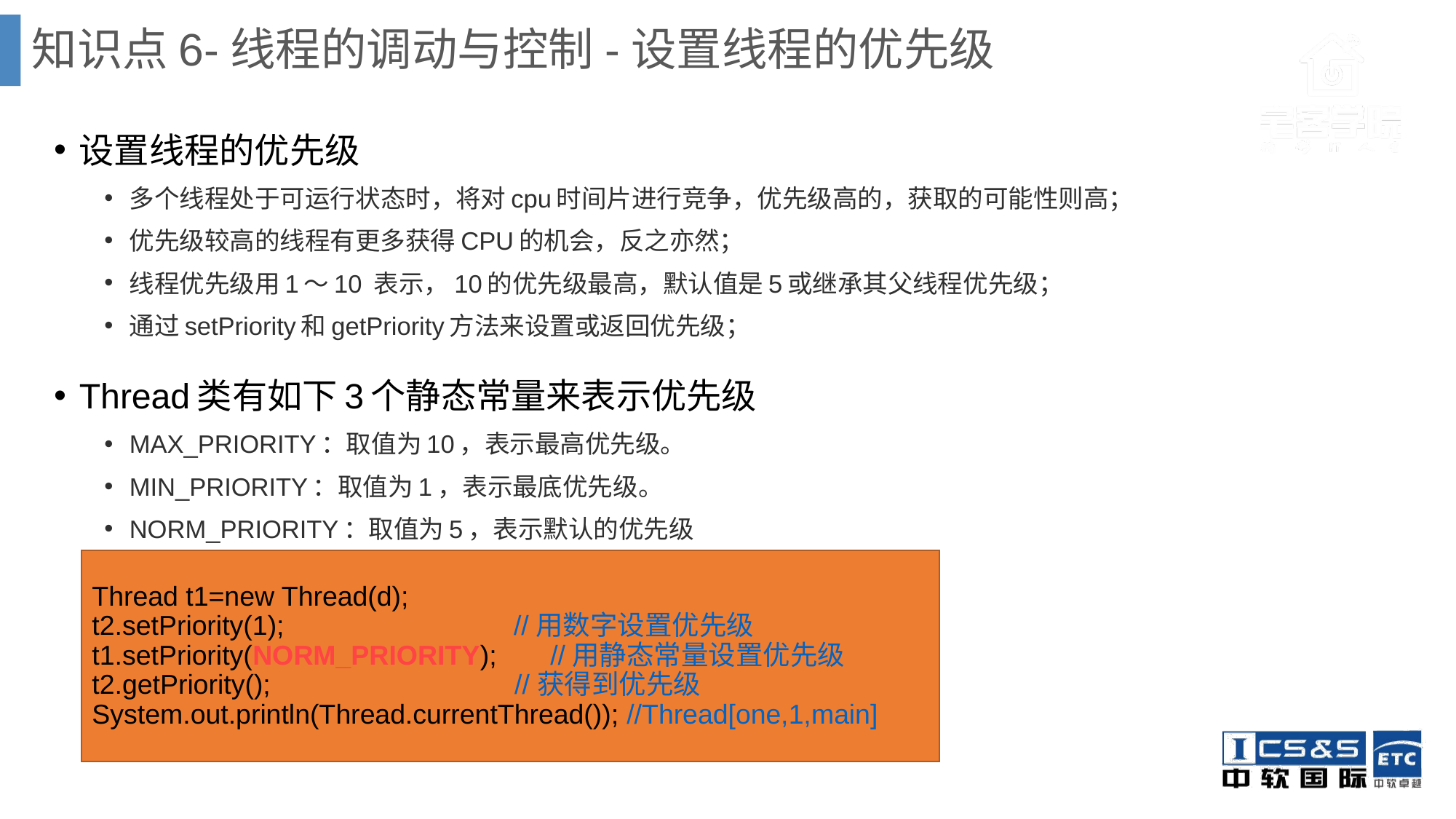

# 知识点6-线程的调动与控制-设置线程的优先级
设置线程的优先级
多个线程处于可运行状态时，将对cpu时间片进行竞争，优先级高的，获取的可能性则高；
优先级较高的线程有更多获得CPU的机会，反之亦然；
线程优先级用1～10 表示，10的优先级最高，默认值是5或继承其父线程优先级；
通过setPriority和getPriority方法来设置或返回优先级；
Thread类有如下3个静态常量来表示优先级
MAX_PRIORITY：取值为10，表示最高优先级。
MIN_PRIORITY：取值为1，表示最底优先级。
NORM_PRIORITY：取值为5，表示默认的优先级

Thread t1=new Thread(d);
t2.setPriority(1);                              //用数字设置优先级
t1.setPriority(NORM_PRIORITY);       //用静态常量设置优先级
t2.getPriority();                                //获得到优先级
System.out.println(Thread.currentThread()); //Thread[one,1,main]